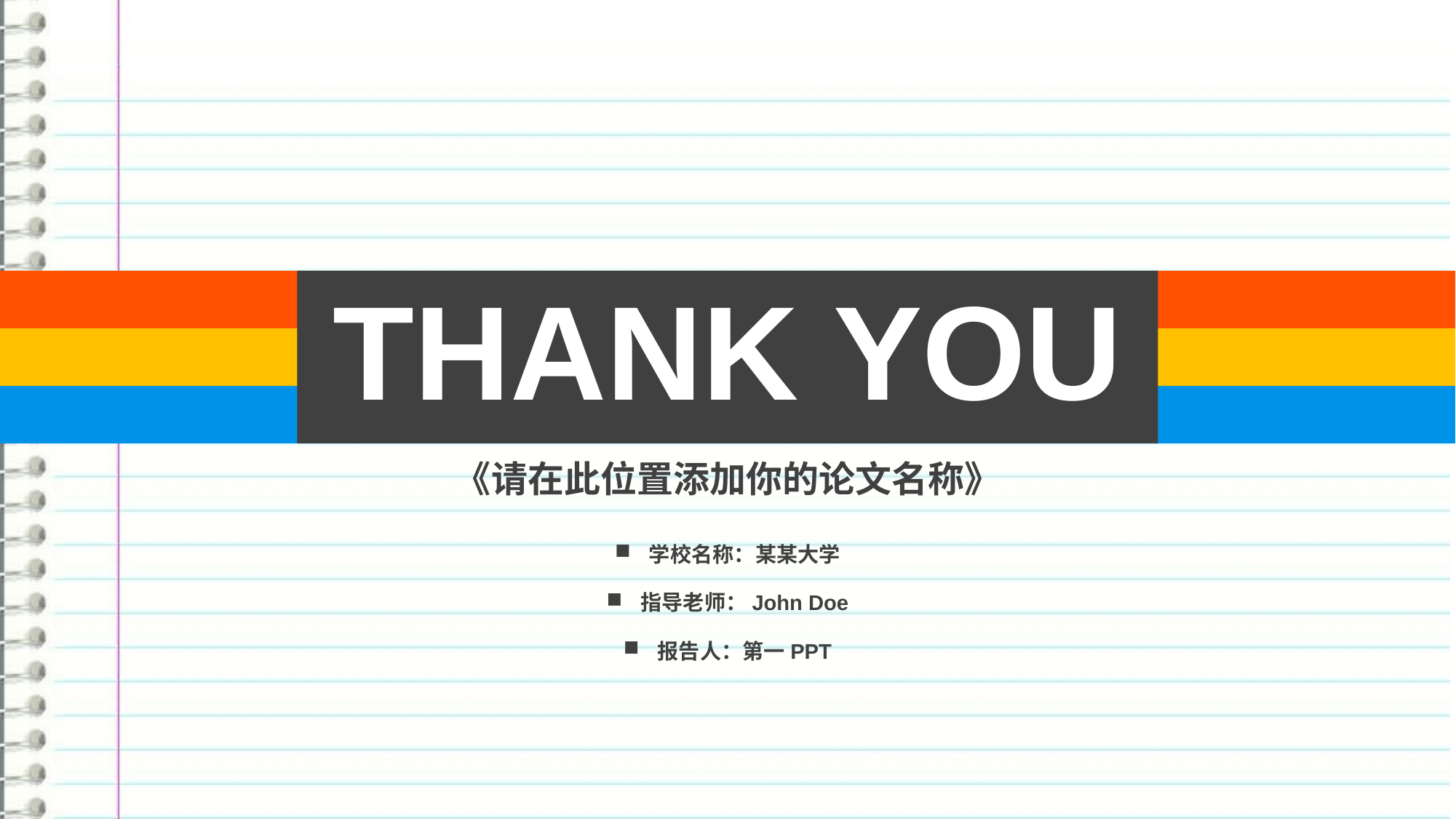

THANK YOU
《请在此位置添加你的论文名称》
学校名称：某某大学
指导老师：John Doe
报告人：第一PPT